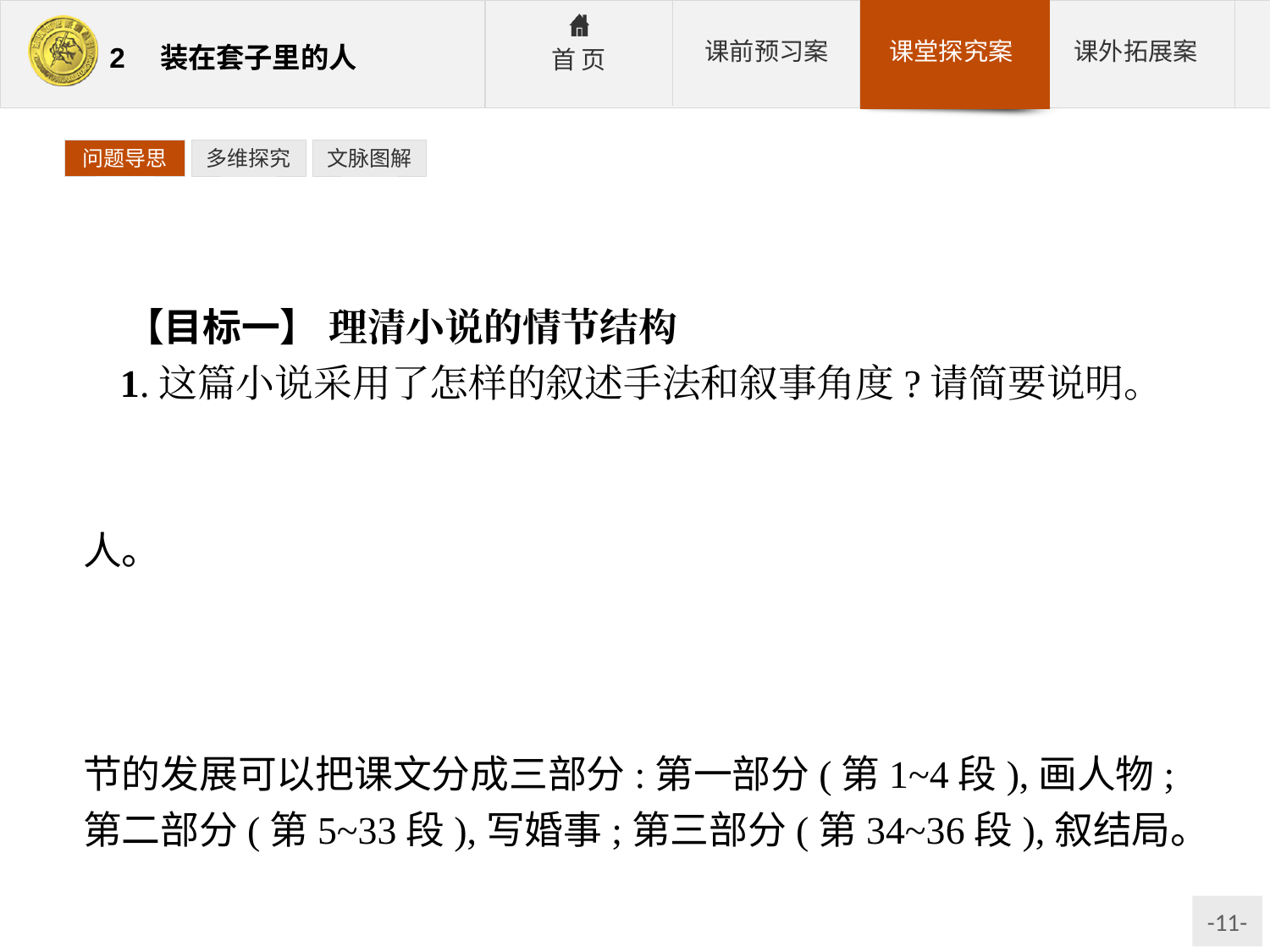

问题导思
多维探究
文脉图解
【目标一】 理清小说的情节结构
1.这篇小说采用了怎样的叙述手法和叙事角度?请简要说明。
参考答案:小说采用了倒叙的手法,先写别里科夫的死亡,然后再叙述其故事。采用了第三人称的叙事角度,“我”是故事的见证人。
2.课文主要写了别里科夫哪些事?根据情节发展可以分成几部分?
参考答案:主要写了别里科夫的日常生活和恋爱故事。按照情节的发展可以把课文分成三部分:第一部分(第1~4段),画人物;第二部分(第5~33段),写婚事;第三部分(第34~36段),叙结局。